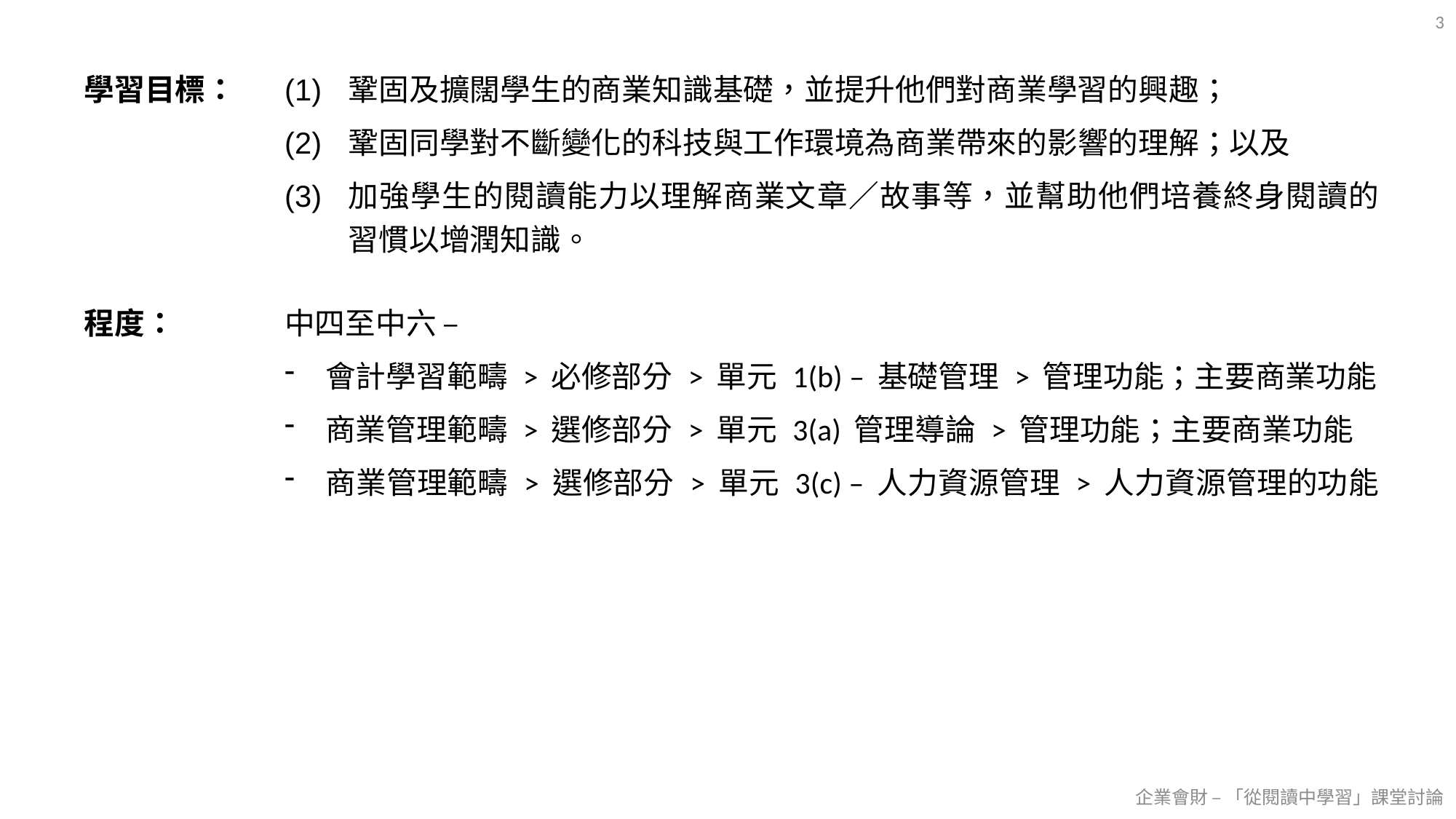

3
| 學習目標： | 鞏固及擴闊學生的商業知識基礎，並提升他們對商業學習的興趣； 鞏固同學對不斷變化的科技與工作環境為商業帶來的影響的理解；以及 加強學生的閱讀能力以理解商業文章／故事等，並幫助他們培養終身閱讀的習慣以增潤知識。 |
| --- | --- |
| 程度： | 中四至中六 – 會計學習範疇 > 必修部分 > 單元 1(b) – 基礎管理 > 管理功能；主要商業功能 商業管理範疇 > 選修部分 > 單元 3(a) 管理導論 > 管理功能；主要商業功能 商業管理範疇 > 選修部分 > 單元 3(c) – 人力資源管理 > 人力資源管理的功能 |
企業會財 – 「從閱讀中學習」課堂討論